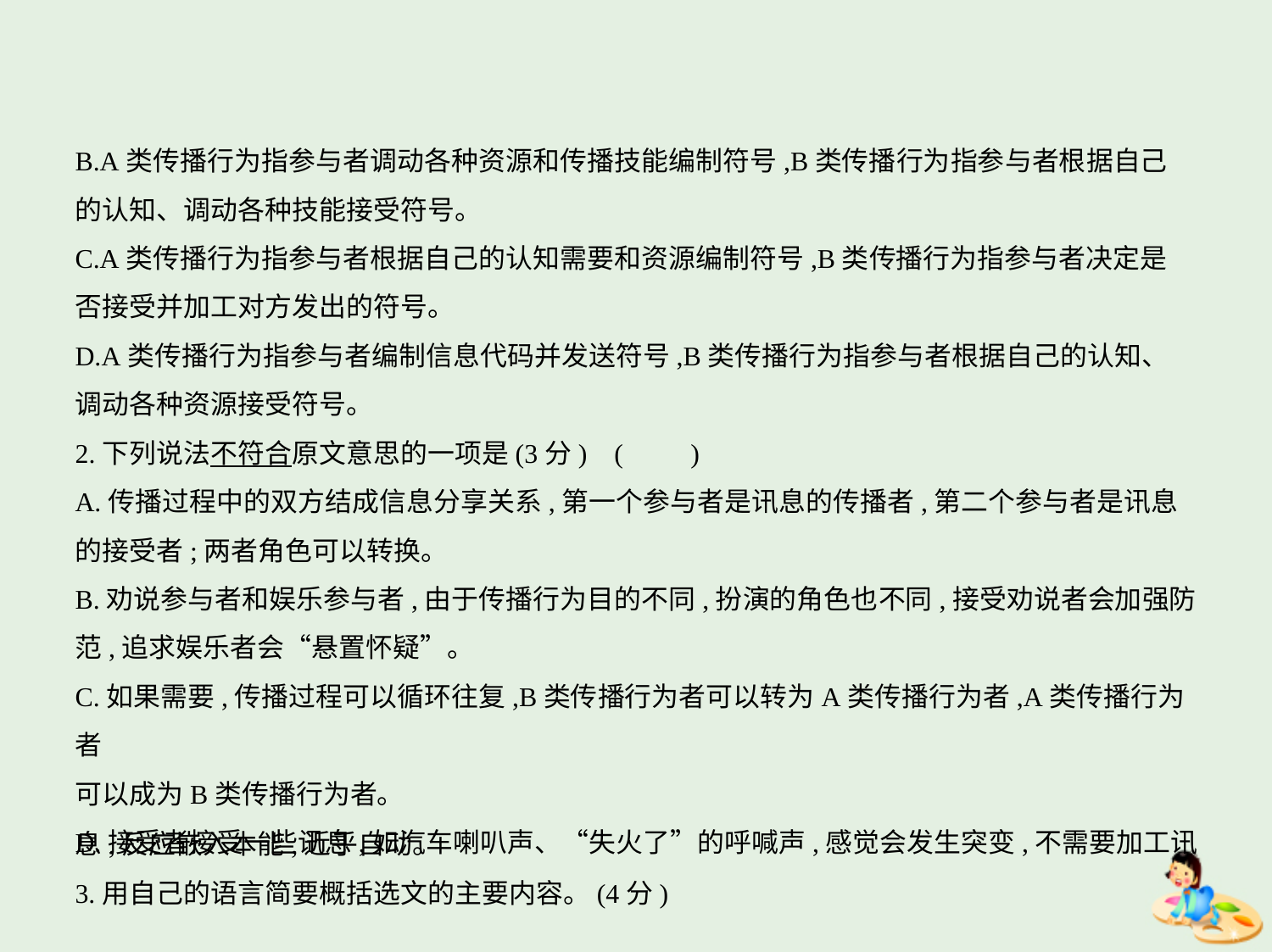

B.A类传播行为指参与者调动各种资源和传播技能编制符号,B类传播行为指参与者根据自己
的认知、调动各种技能接受符号。
C.A类传播行为指参与者根据自己的认知需要和资源编制符号,B类传播行为指参与者决定是
否接受并加工对方发出的符号。
D.A类传播行为指参与者编制信息代码并发送符号,B类传播行为指参与者根据自己的认知、
调动各种资源接受符号。
2.下列说法不符合原文意思的一项是(3分) (　　)
A.传播过程中的双方结成信息分享关系,第一个参与者是讯息的传播者,第二个参与者是讯息
的接受者;两者角色可以转换。
B.劝说参与者和娱乐参与者,由于传播行为目的不同,扮演的角色也不同,接受劝说者会加强防
范,追求娱乐者会“悬置怀疑”。
C.如果需要,传播过程可以循环往复,B类传播行为者可以转为A类传播行为者,A类传播行为者
可以成为B类传播行为者。
D.接受者接受一些讯息,如汽车喇叭声、“失火了”的呼喊声,感觉会发生突变,不需要加工讯
息,反应嵌入本能,近乎自动。
3.用自己的语言简要概括选文的主要内容。(4分)